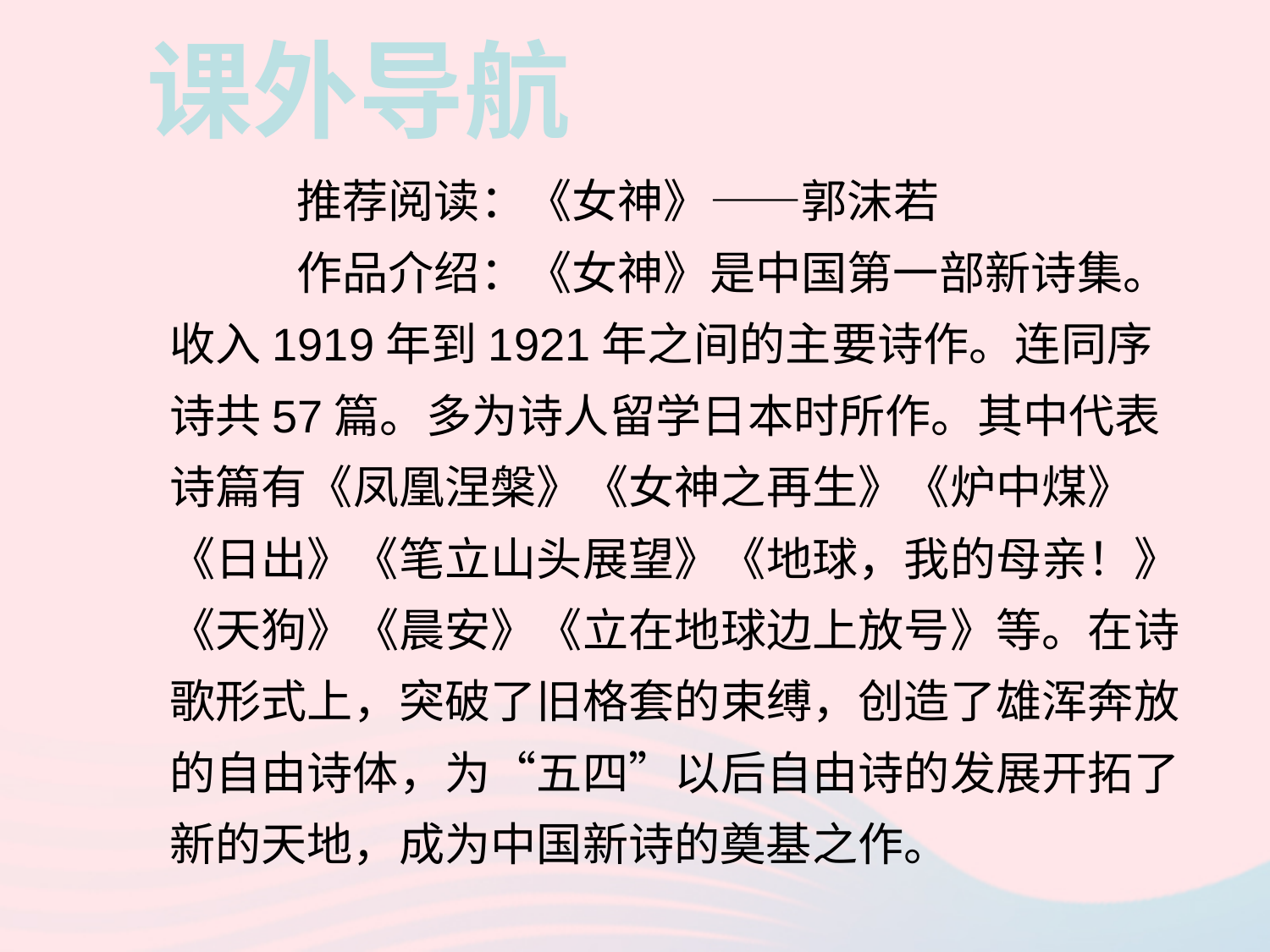

课外导航
	推荐阅读：《女神》——郭沫若
	作品介绍：《女神》是中国第一部新诗集。收入1919年到1921年之间的主要诗作。连同序诗共57篇。多为诗人留学日本时所作。其中代表诗篇有《凤凰涅槃》《女神之再生》《炉中煤》《日出》《笔立山头展望》《地球，我的母亲！》《天狗》《晨安》《立在地球边上放号》等。在诗歌形式上，突破了旧格套的束缚，创造了雄浑奔放的自由诗体，为“五四”以后自由诗的发展开拓了新的天地，成为中国新诗的奠基之作。